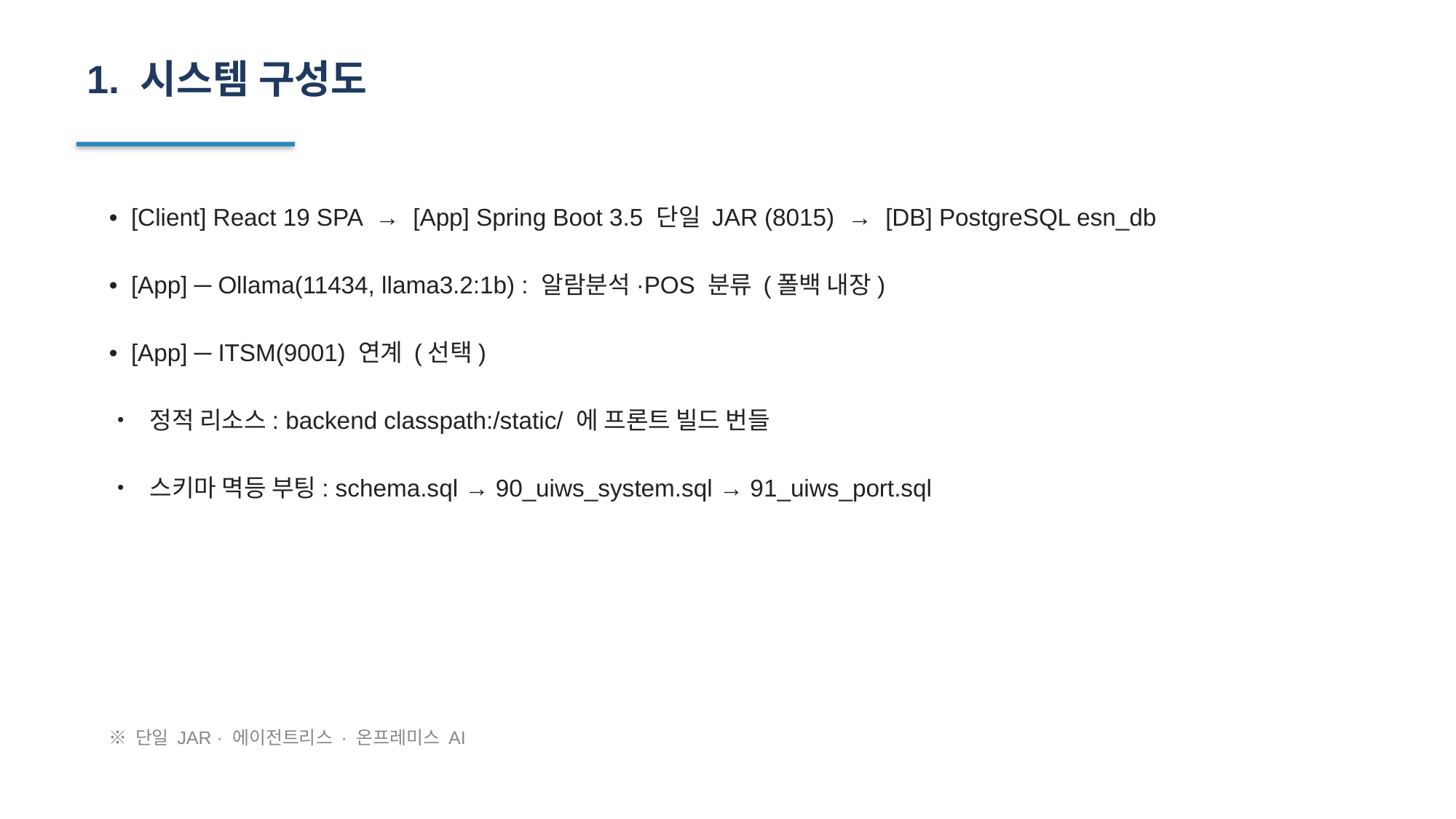

1. 시스템 구성도

•  [Client] React 19 SPA  →  [App] Spring Boot 3.5 단일 JAR (8015)  →  [DB] PostgreSQL esn_db
•  [App] ─ Ollama(11434, llama3.2:1b) : 알람분석·POS 분류 (폴백 내장)
•  [App] ─ ITSM(9001) 연계 (선택)
•  정적 리소스: backend classpath:/static/ 에 프론트 빌드 번들
•  스키마 멱등 부팅: schema.sql → 90_uiws_system.sql → 91_uiws_port.sql
※ 단일 JAR · 에이전트리스 · 온프레미스 AI